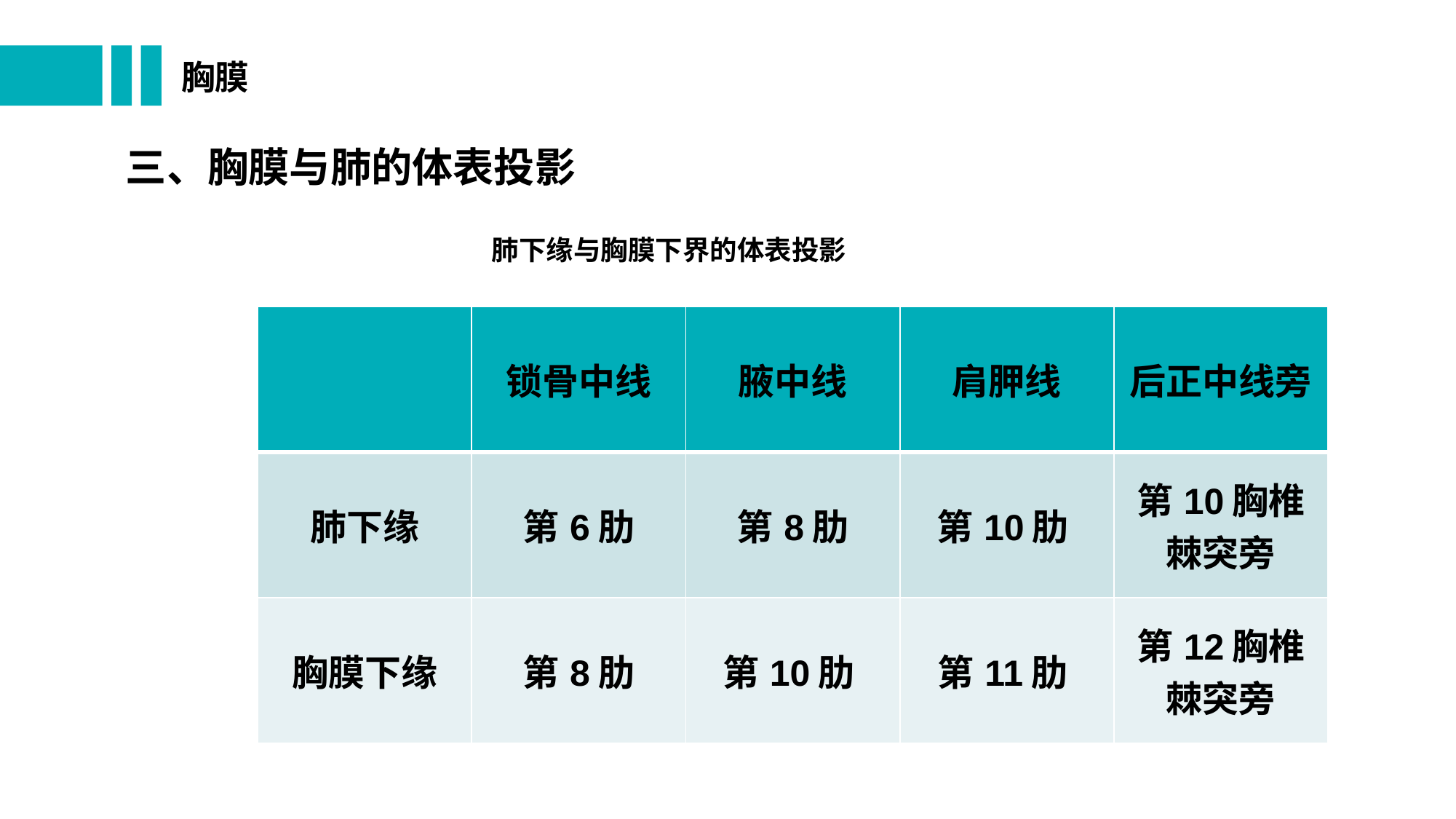

# 胸膜
三、胸膜与肺的体表投影
肺下缘与胸膜下界的体表投影
|  | 锁骨中线 | 腋中线 | 肩胛线 | 后正中线旁 |
| --- | --- | --- | --- | --- |
| 肺下缘 | 第6肋 | 第8肋 | 第10肋 | 第10胸椎棘突旁 |
| 胸膜下缘 | 第8肋 | 第10肋 | 第11肋 | 第12胸椎棘突旁 |